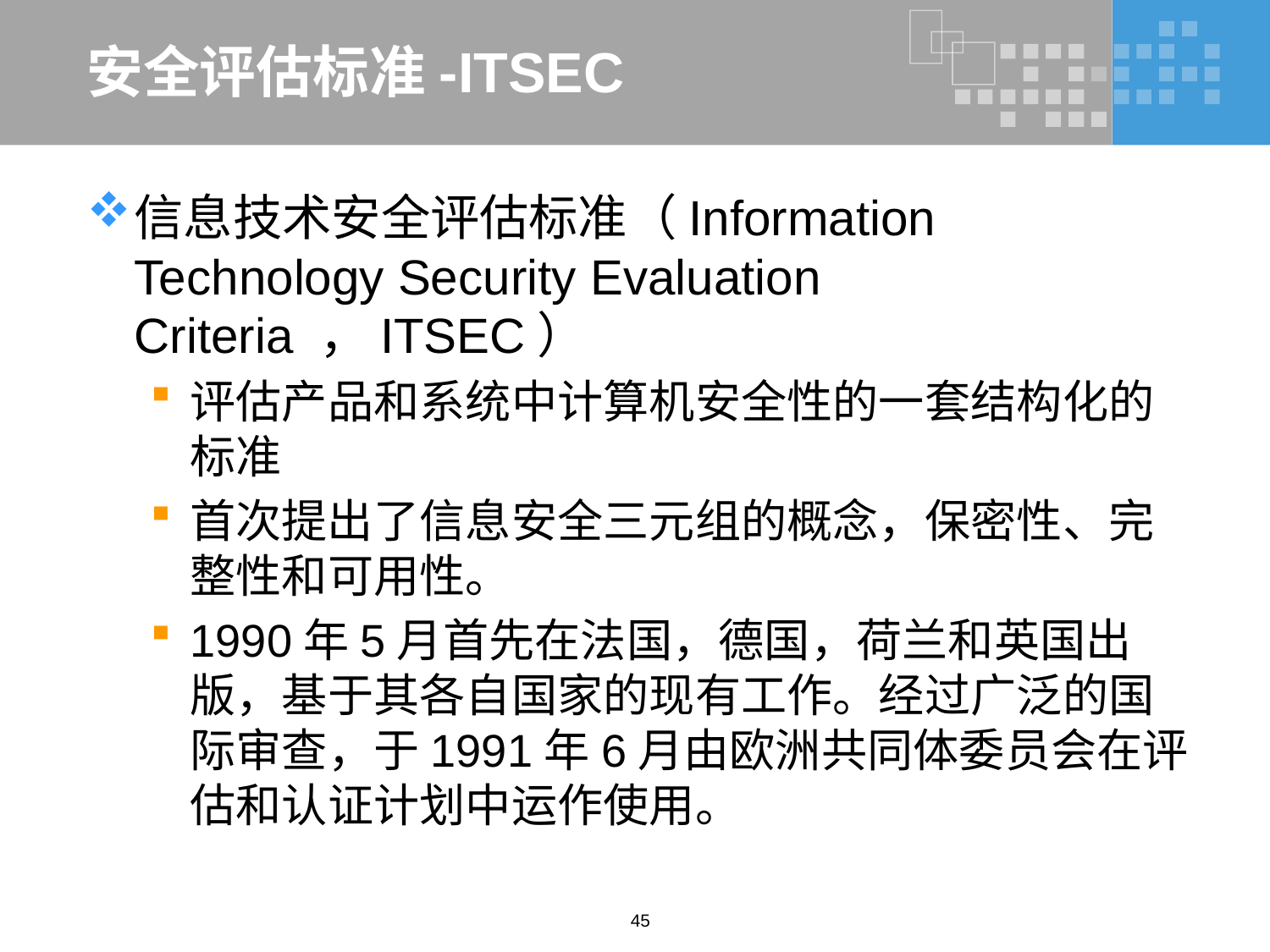

# 安全评估标准-ITSEC
信息技术安全评估标准（Information Technology Security Evaluation Criteria ，ITSEC）
评估产品和系统中计算机安全性的一套结构化的标准
首次提出了信息安全三元组的概念，保密性、完整性和可用性。
1990年5月首先在法国，德国，荷兰和英国出版，基于其各自国家的现有工作。经过广泛的国际审查，于1991年6月由欧洲共同体委员会在评估和认证计划中运作使用。

45